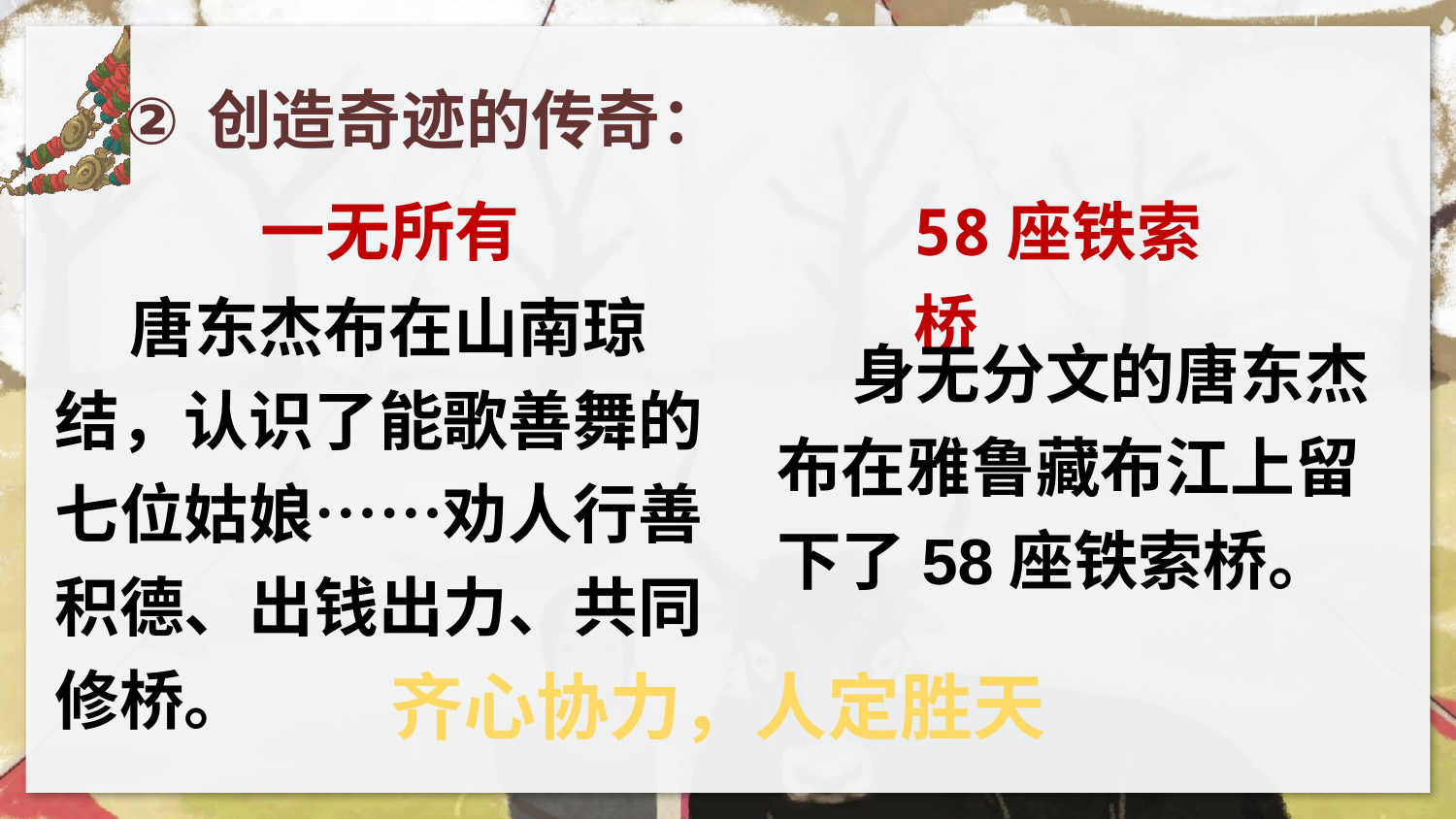

创造奇迹的传奇：
一无所有
58座铁索桥
    唐东杰布在山南琼结，认识了能歌善舞的七位姑娘……劝人行善积德、出钱出力、共同修桥。
    身无分文的唐东杰布在雅鲁藏布江上留下了58座铁索桥。
齐心协力，人定胜天